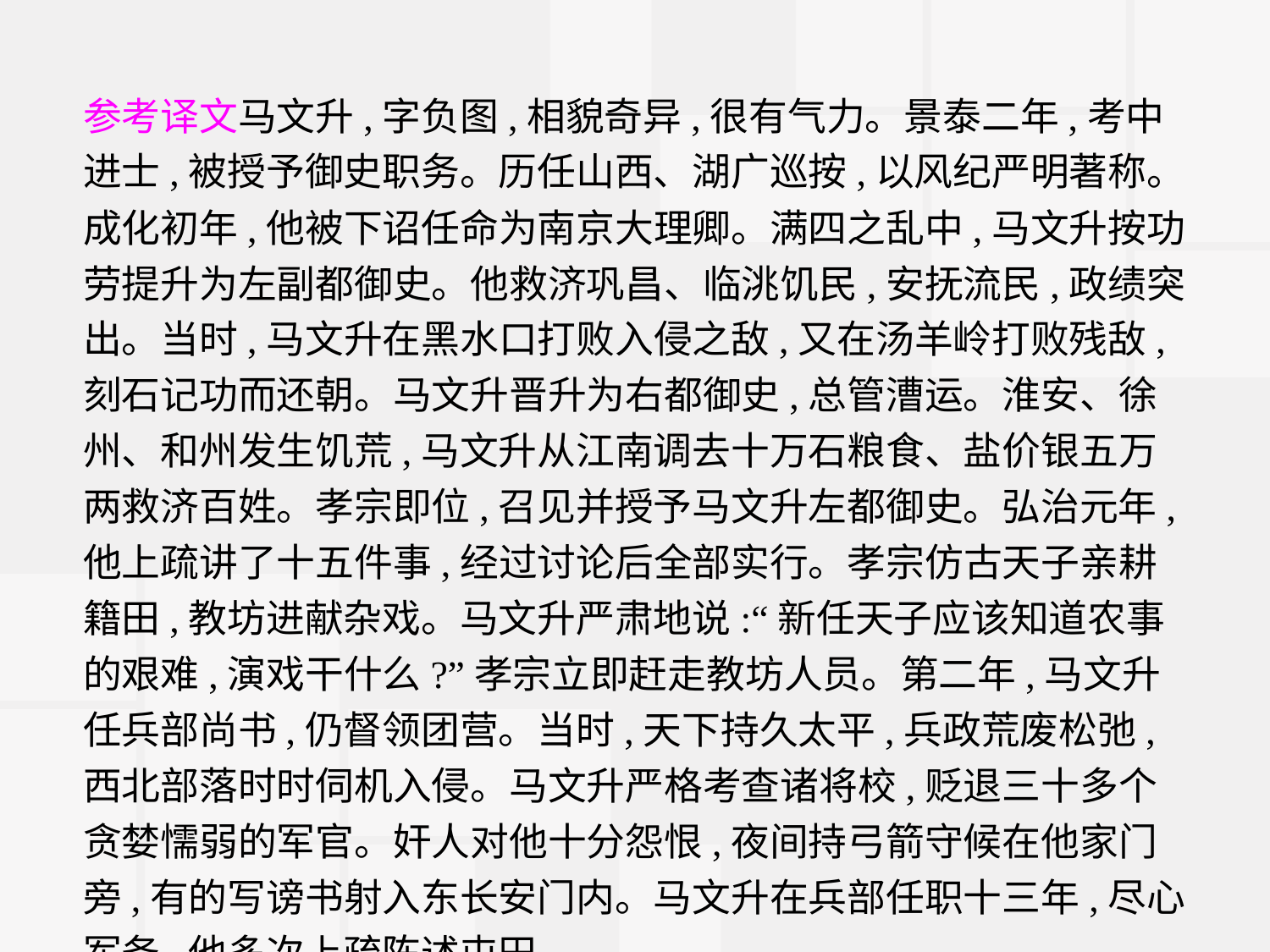

参考译文马文升,字负图,相貌奇异,很有气力。景泰二年,考中进士,被授予御史职务。历任山西、湖广巡按,以风纪严明著称。成化初年,他被下诏任命为南京大理卿。满四之乱中,马文升按功劳提升为左副都御史。他救济巩昌、临洮饥民,安抚流民,政绩突出。当时,马文升在黑水口打败入侵之敌,又在汤羊岭打败残敌,刻石记功而还朝。马文升晋升为右都御史,总管漕运。淮安、徐州、和州发生饥荒,马文升从江南调去十万石粮食、盐价银五万两救济百姓。孝宗即位,召见并授予马文升左都御史。弘治元年,他上疏讲了十五件事,经过讨论后全部实行。孝宗仿古天子亲耕籍田,教坊进献杂戏。马文升严肃地说:“新任天子应该知道农事的艰难,演戏干什么?”孝宗立即赶走教坊人员。第二年,马文升任兵部尚书,仍督领团营。当时,天下持久太平,兵政荒废松弛,西北部落时时伺机入侵。马文升严格考查诸将校,贬退三十多个贪婪懦弱的军官。奸人对他十分怨恨,夜间持弓箭守候在他家门旁,有的写谤书射入东长安门内。马文升在兵部任职十三年,尽心军务,他多次上疏陈述屯田、